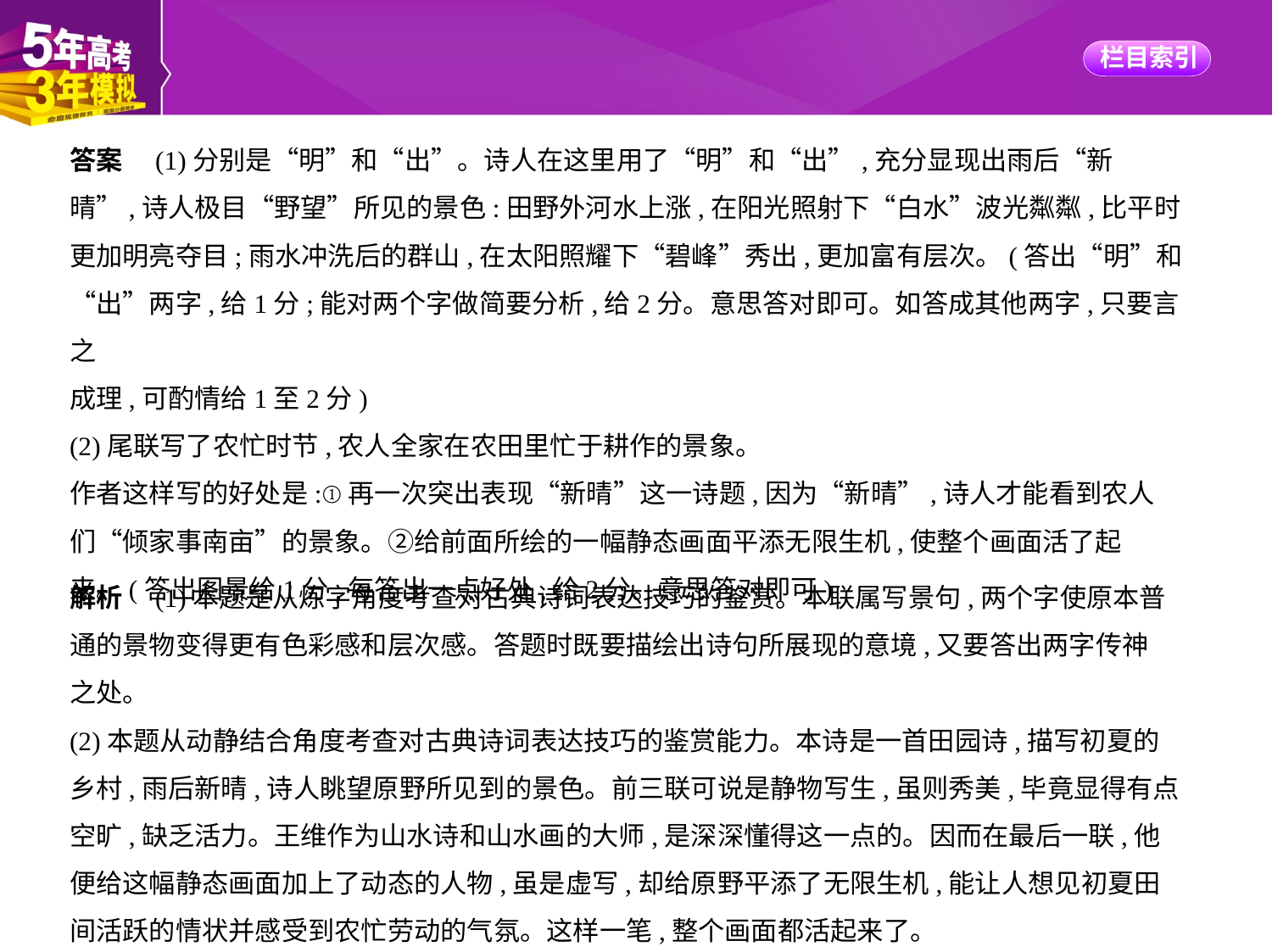

答案　(1)分别是“明”和“出”。诗人在这里用了“明”和“出”,充分显现出雨后“新
晴”,诗人极目“野望”所见的景色:田野外河水上涨,在阳光照射下“白水”波光粼粼,比平时
更加明亮夺目;雨水冲洗后的群山,在太阳照耀下“碧峰”秀出,更加富有层次。(答出“明”和
“出”两字,给1分;能对两个字做简要分析,给2分。意思答对即可。如答成其他两字,只要言之
成理,可酌情给1至2分)
(2)尾联写了农忙时节,农人全家在农田里忙于耕作的景象。
作者这样写的好处是:①再一次突出表现“新晴”这一诗题,因为“新晴”,诗人才能看到农人
们“倾家事南亩”的景象。②给前面所绘的一幅静态画面平添无限生机,使整个画面活了起
来。(答出图景给1分,每答出一点好处,给2分。意思答对即可)
解析　(1)本题是从炼字角度考查对古典诗词表达技巧的鉴赏。本联属写景句,两个字使原本普
通的景物变得更有色彩感和层次感。答题时既要描绘出诗句所展现的意境,又要答出两字传神
之处。
(2)本题从动静结合角度考查对古典诗词表达技巧的鉴赏能力。本诗是一首田园诗,描写初夏的
乡村,雨后新晴,诗人眺望原野所见到的景色。前三联可说是静物写生,虽则秀美,毕竟显得有点
空旷,缺乏活力。王维作为山水诗和山水画的大师,是深深懂得这一点的。因而在最后一联,他
便给这幅静态画面加上了动态的人物,虽是虚写,却给原野平添了无限生机,能让人想见初夏田
间活跃的情状并感受到农忙劳动的气氛。这样一笔,整个画面都活起来了。